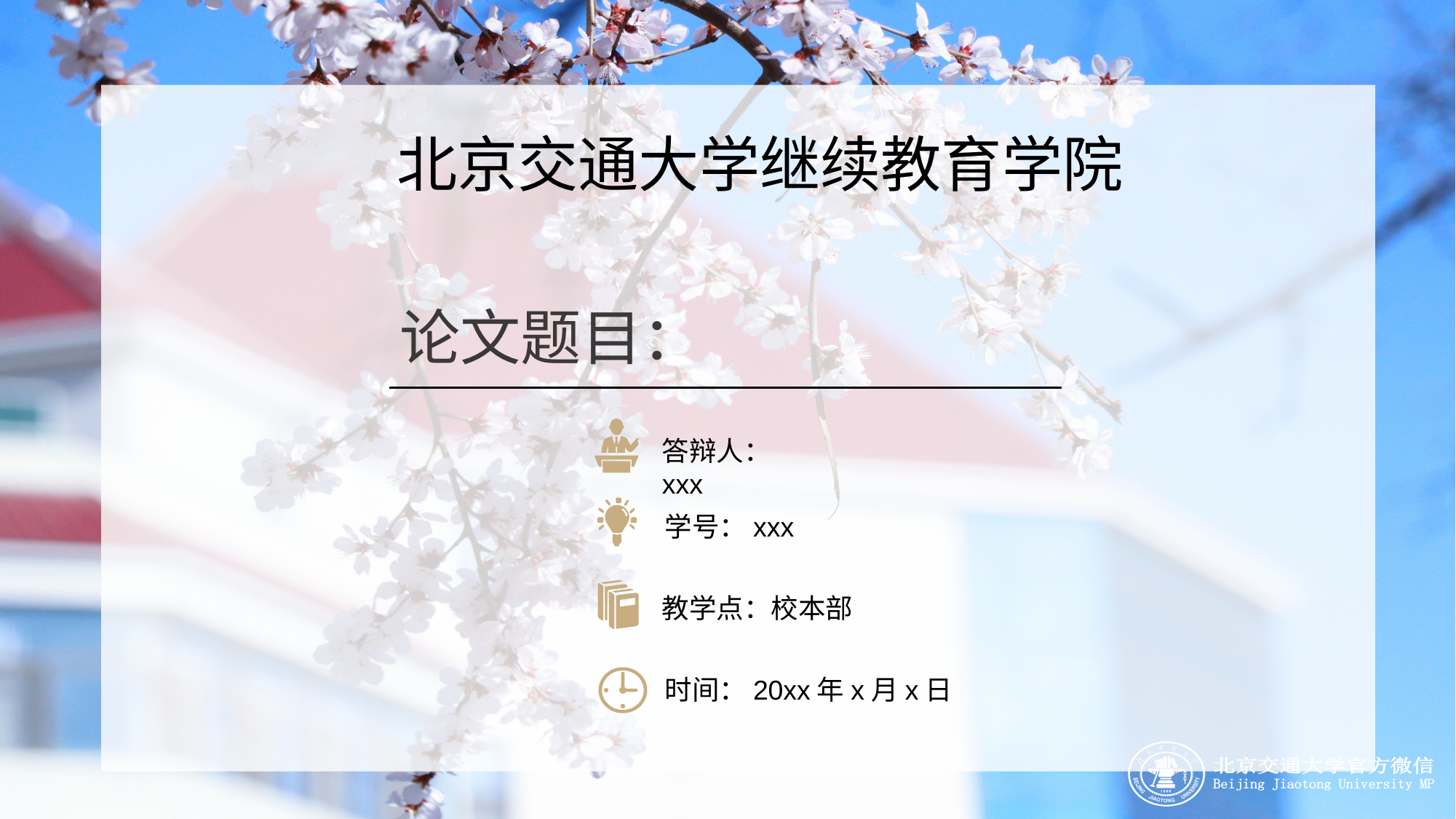

北京交通大学继续教育学院
论文题目：

答辩人：xxx

学号：xxx

教学点：校本部

时间：20xx年x月x日